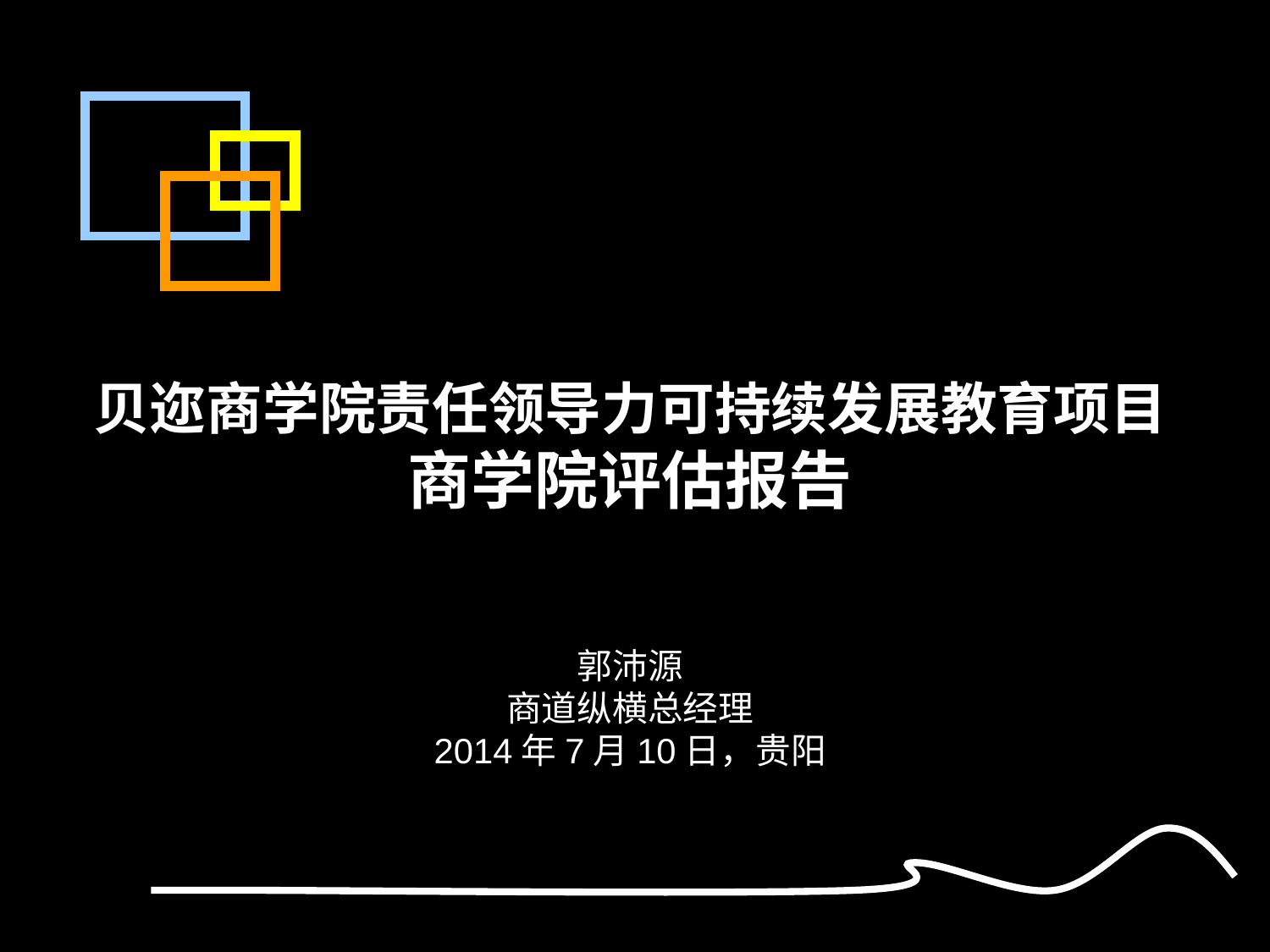

贝迩商学院责任领导力可持续发展教育项目
商学院评估报告
郭沛源
商道纵横总经理
2014年7月10日，贵阳